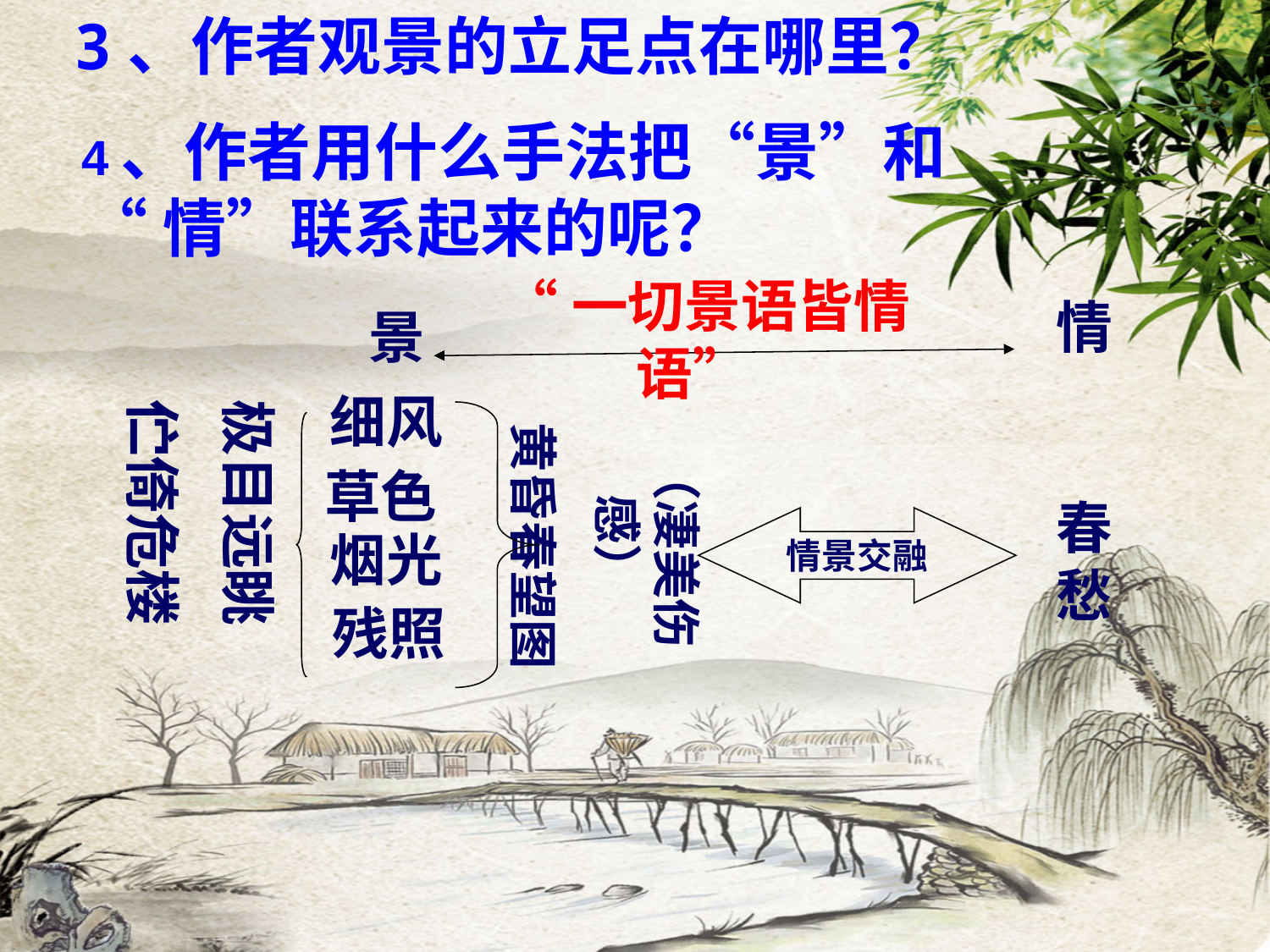

3、作者观景的立足点在哪里？
     4、作者用什么手法把“景”和
     “情”联系起来的呢？
  “一切景语皆情语”
情
景

极目远眺
伫倚危楼
细风
（凄美伤感）
黄昏春望图

草色
春愁
情景交融
烟光
 残照